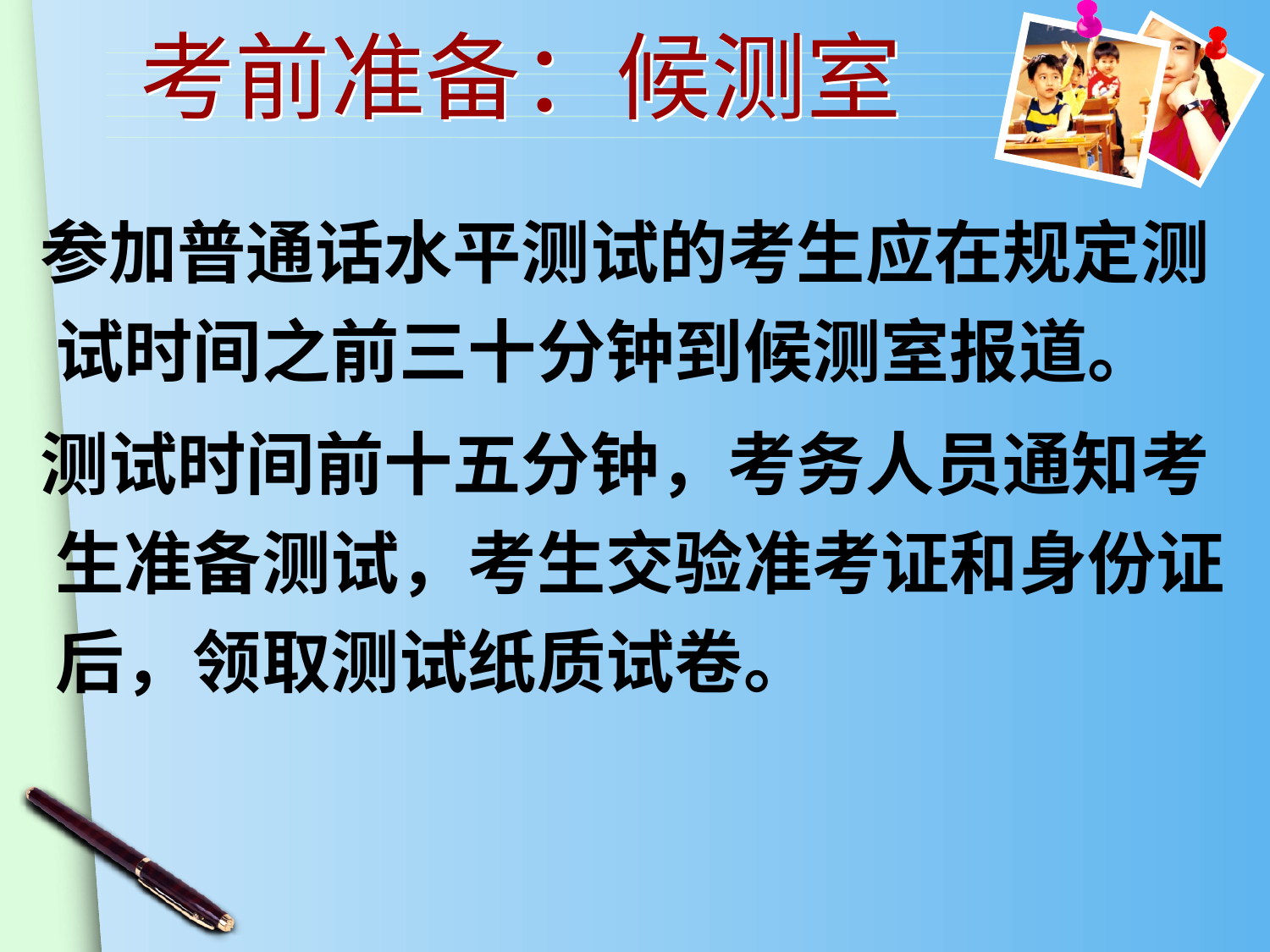

# 考前准备：候测室
 参加普通话水平测试的考生应在规定测试时间之前三十分钟到候测室报道。
 测试时间前十五分钟，考务人员通知考生准备测试，考生交验准考证和身份证后，领取测试纸质试卷。